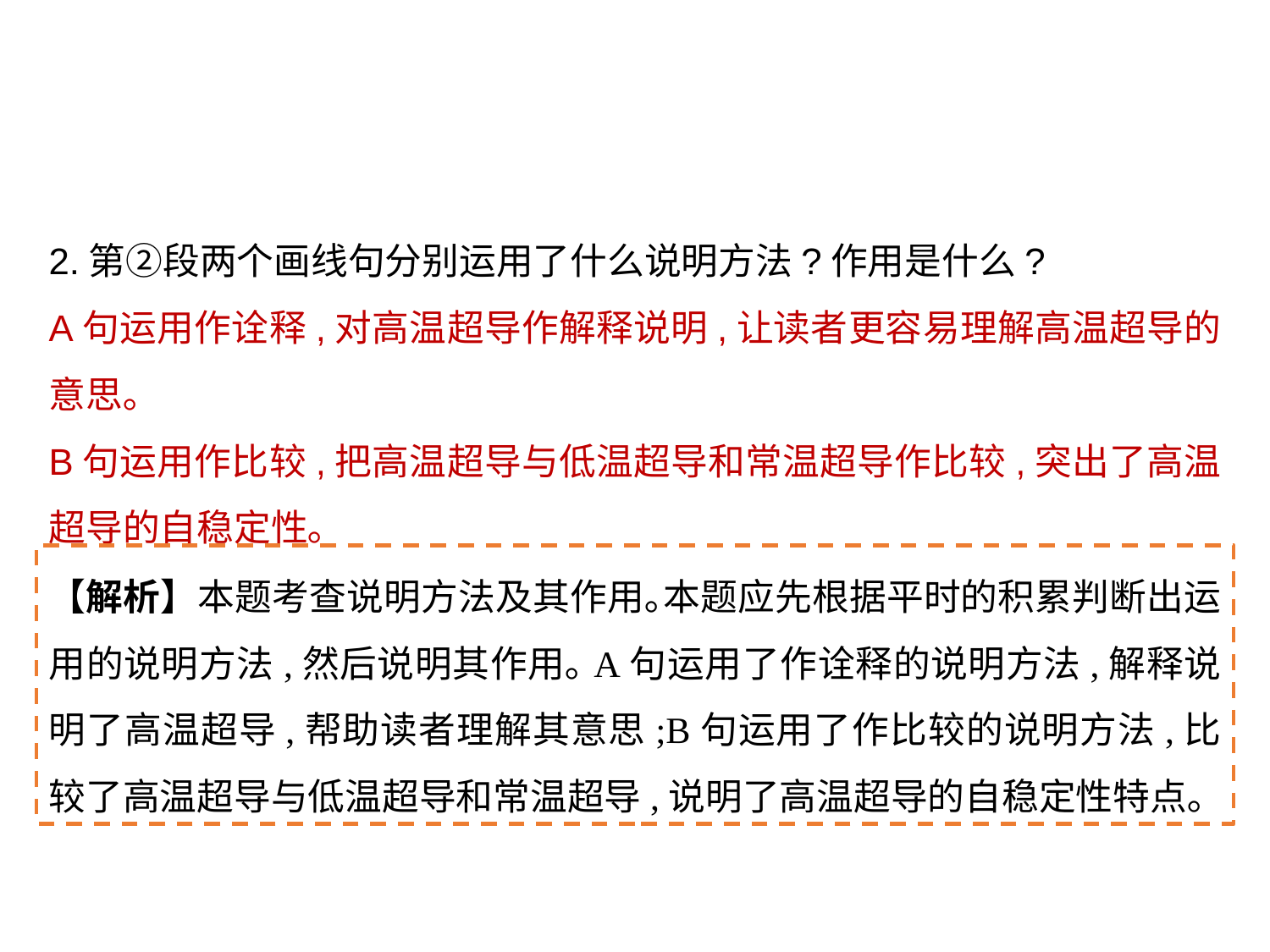

2.第②段两个画线句分别运用了什么说明方法?作用是什么?
A句运用作诠释,对高温超导作解释说明,让读者更容易理解高温超导的意思｡
B句运用作比较,把高温超导与低温超导和常温超导作比较,突出了高温超导的自稳定性｡
【解析】本题考查说明方法及其作用｡本题应先根据平时的积累判断出运用的说明方法,然后说明其作用｡A句运用了作诠释的说明方法,解释说明了高温超导,帮助读者理解其意思;B句运用了作比较的说明方法,比较了高温超导与低温超导和常温超导,说明了高温超导的自稳定性特点｡